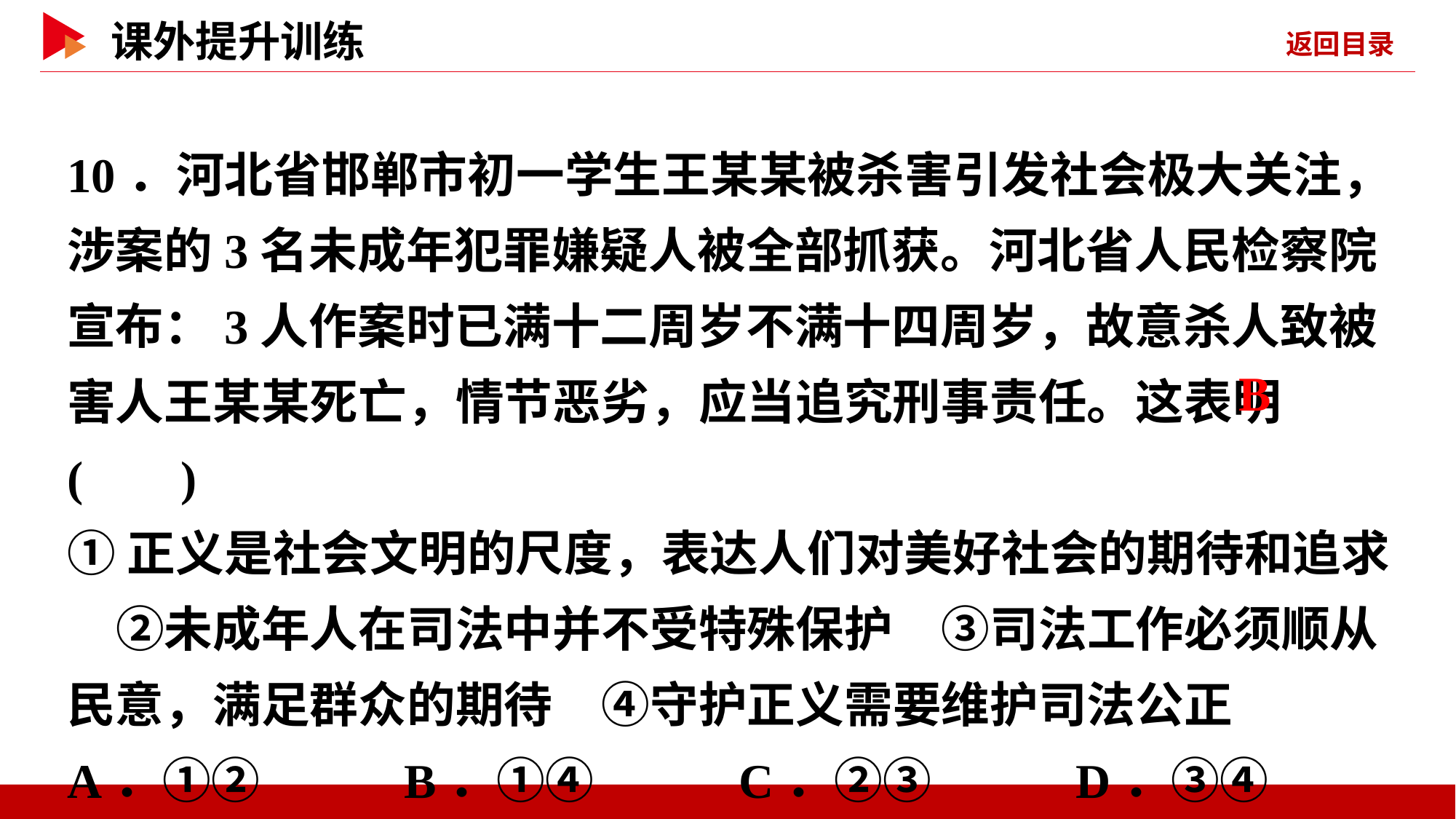

10．河北省邯郸市初一学生王某某被杀害引发社会极大关注，涉案的3名未成年犯罪嫌疑人被全部抓获。河北省人民检察院宣布：3人作案时已满十二周岁不满十四周岁，故意杀人致被害人王某某死亡，情节恶劣，应当追究刑事责任。这表明(        )
①正义是社会文明的尺度，表达人们对美好社会的期待和追求　②未成年人在司法中并不受特殊保护　③司法工作必须顺从民意，满足群众的期待　④守护正义需要维护司法公正
A．①②            B．①④            C．②③            D．③④
   B